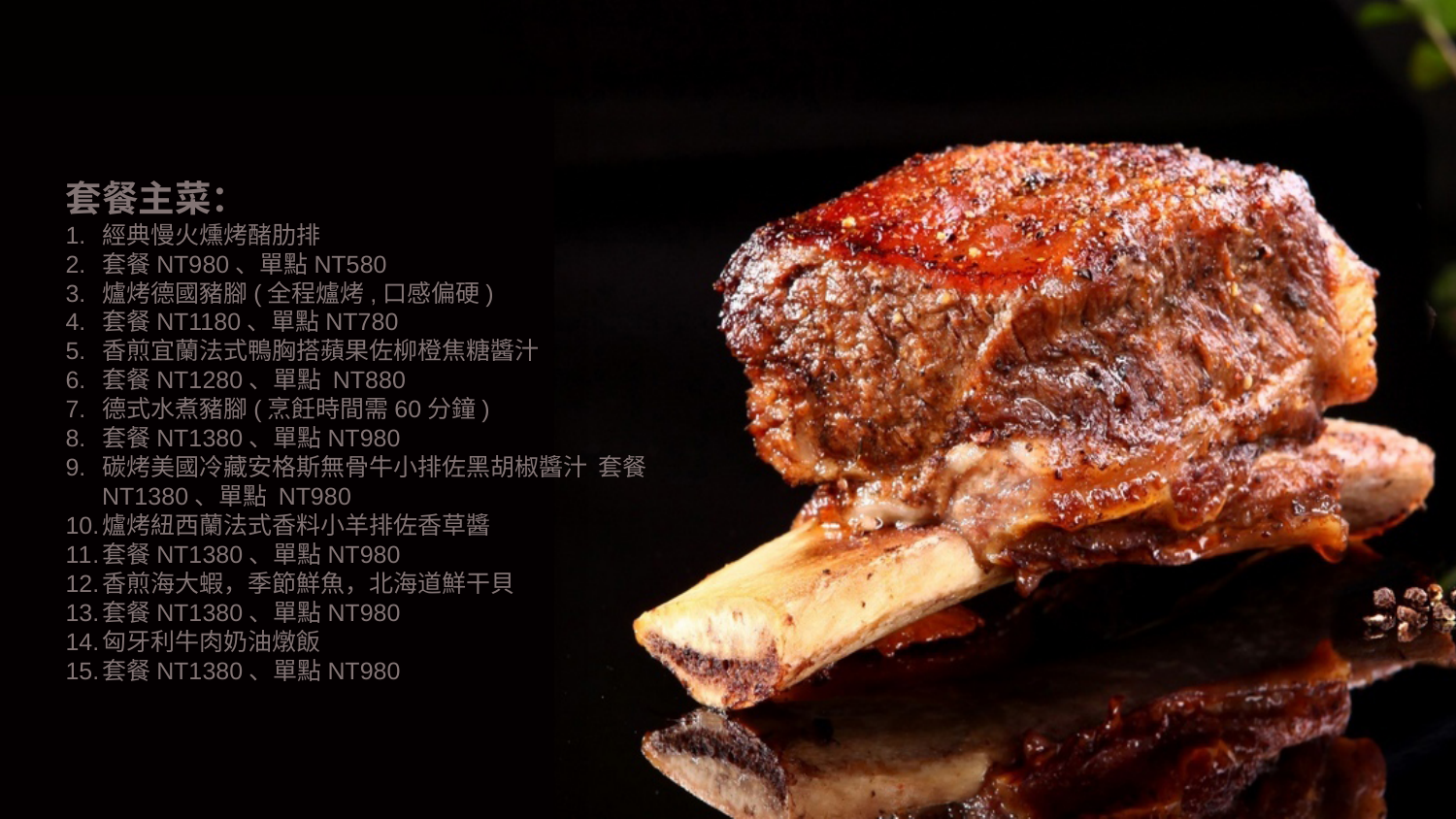

套餐主菜：
經典慢火燻烤醏肋排
套餐NT980、單點NT580
爐烤德國豬腳(全程爐烤,口感偏硬)
套餐NT1180、單點NT780
香煎宜蘭法式鴨胸搭蘋果佐柳橙焦糖醬汁
套餐NT1280、單點 NT880
德式水煮豬腳(烹飪時間需60分鐘)
套餐NT1380、單點NT980
碳烤美國冷藏安格斯無骨牛小排佐黑胡椒醬汁  套餐NT1380、單點 NT980
爐烤紐西蘭法式香料小羊排佐香草醬
套餐NT1380、單點NT980
香煎海大蝦，季節鮮魚，北海道鮮干貝
套餐NT1380、單點NT980
匈牙利牛肉奶油燉飯
套餐NT1380、單點NT980